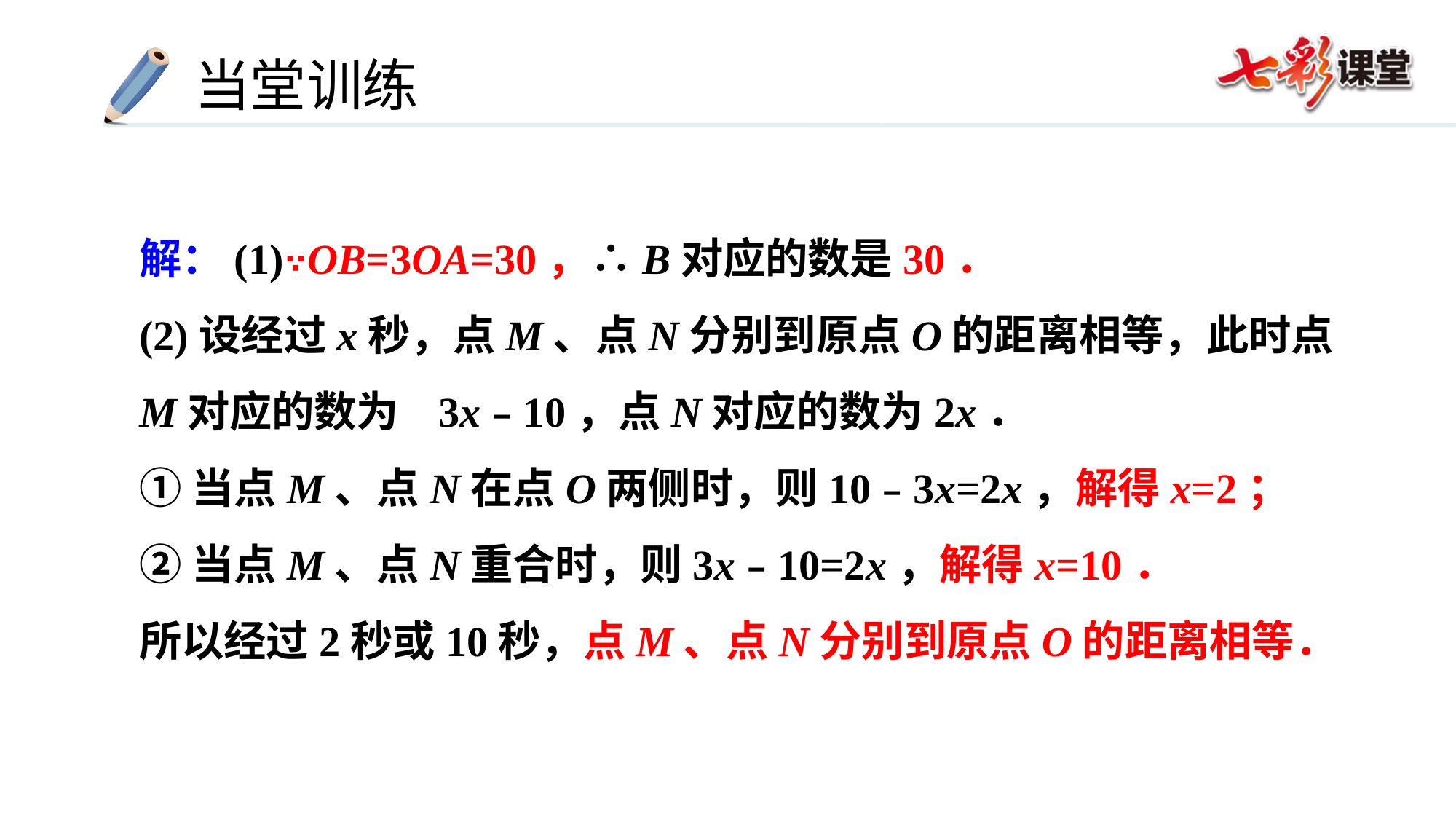

解：(1)∵OB=3OA=30，∴B对应的数是30．
(2)设经过x秒，点M、点N分别到原点O的距离相等，此时点M对应的数为   3x﹣10，点N对应的数为2x．
①当点M、点N在点O两侧时，则10﹣3x=2x，解得x=2；
②当点M、点N重合时，则3x﹣10=2x，解得x=10．
所以经过2秒或10秒，点M、点N分别到原点O的距离相等．